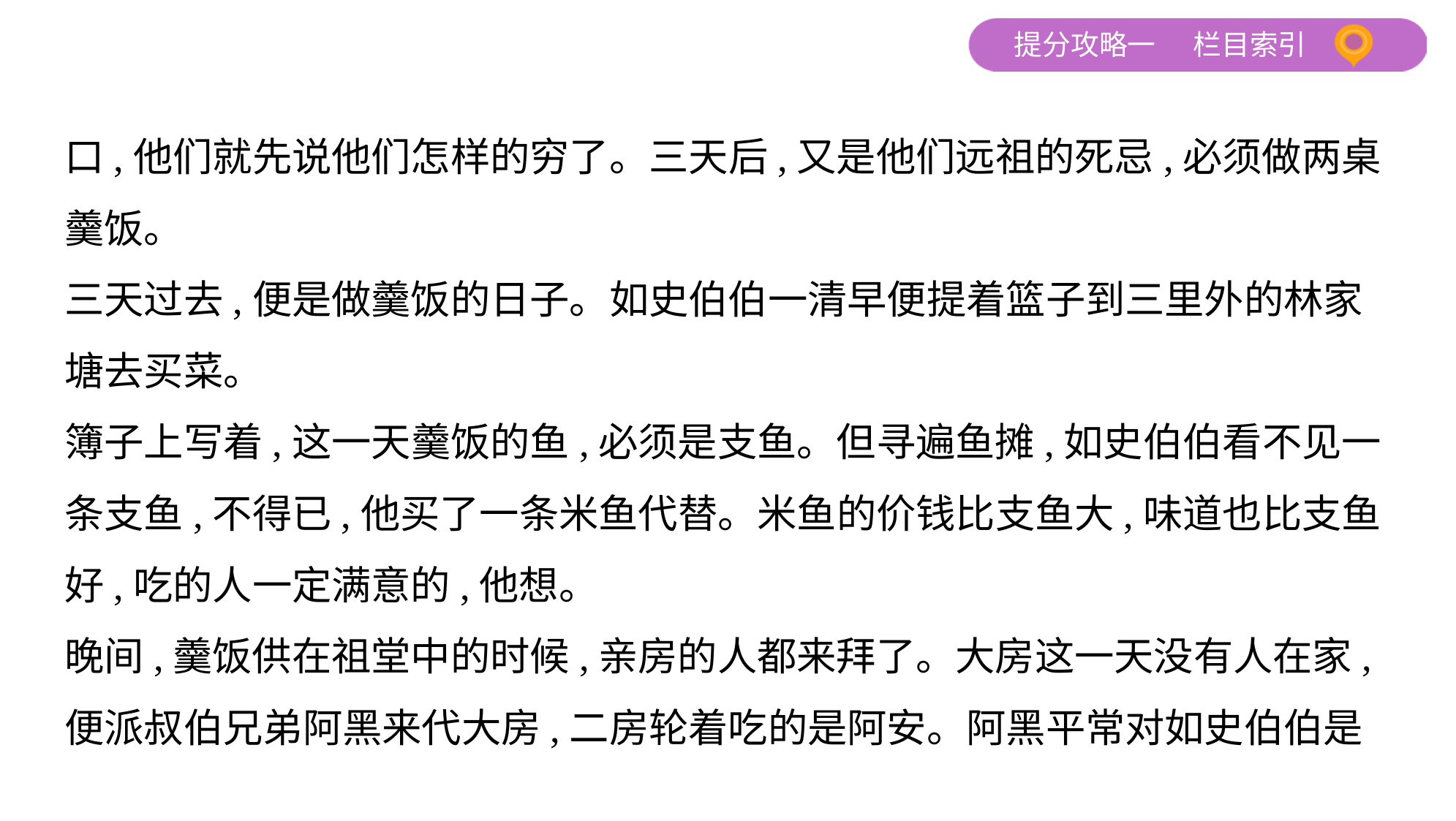

口,他们就先说他们怎样的穷了。三天后,又是他们远祖的死忌,必须做两桌
羹饭。
三天过去,便是做羹饭的日子。如史伯伯一清早便提着篮子到三里外的林家
塘去买菜。
簿子上写着,这一天羹饭的鱼,必须是支鱼。但寻遍鱼摊,如史伯伯看不见一
条支鱼,不得已,他买了一条米鱼代替。米鱼的价钱比支鱼大,味道也比支鱼
好,吃的人一定满意的,他想。
晚间,羹饭供在祖堂中的时候,亲房的人都来拜了。大房这一天没有人在家,
便派叔伯兄弟阿黑来代大房,二房轮着吃的是阿安。阿黑平常对如史伯伯是